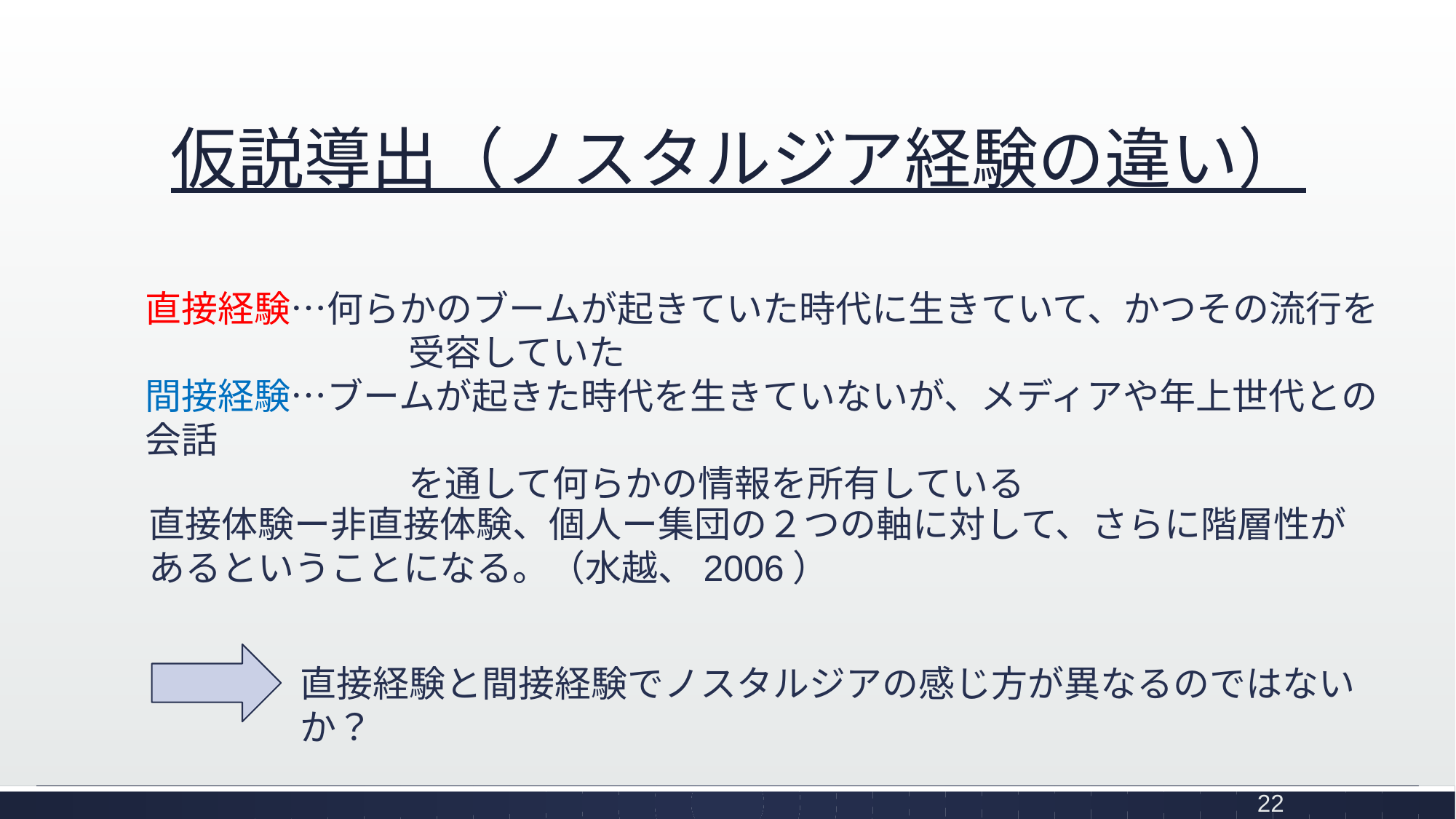

# 仮説導出（ノスタルジア経験の違い）
直接経験…何らかのブームが起きていた時代に生きていて、かつその流行を
　　　　　　　 受容していた
間接経験…ブームが起きた時代を生きていないが、メディアや年上世代との会話
　　　　　　　 を通して何らかの情報を所有している
直接体験ー非直接体験、個人ー集団の２つの軸に対して、さらに階層性があるということになる。（水越、2006）

直接経験と間接経験でノスタルジアの感じ方が異なるのではないか？
22